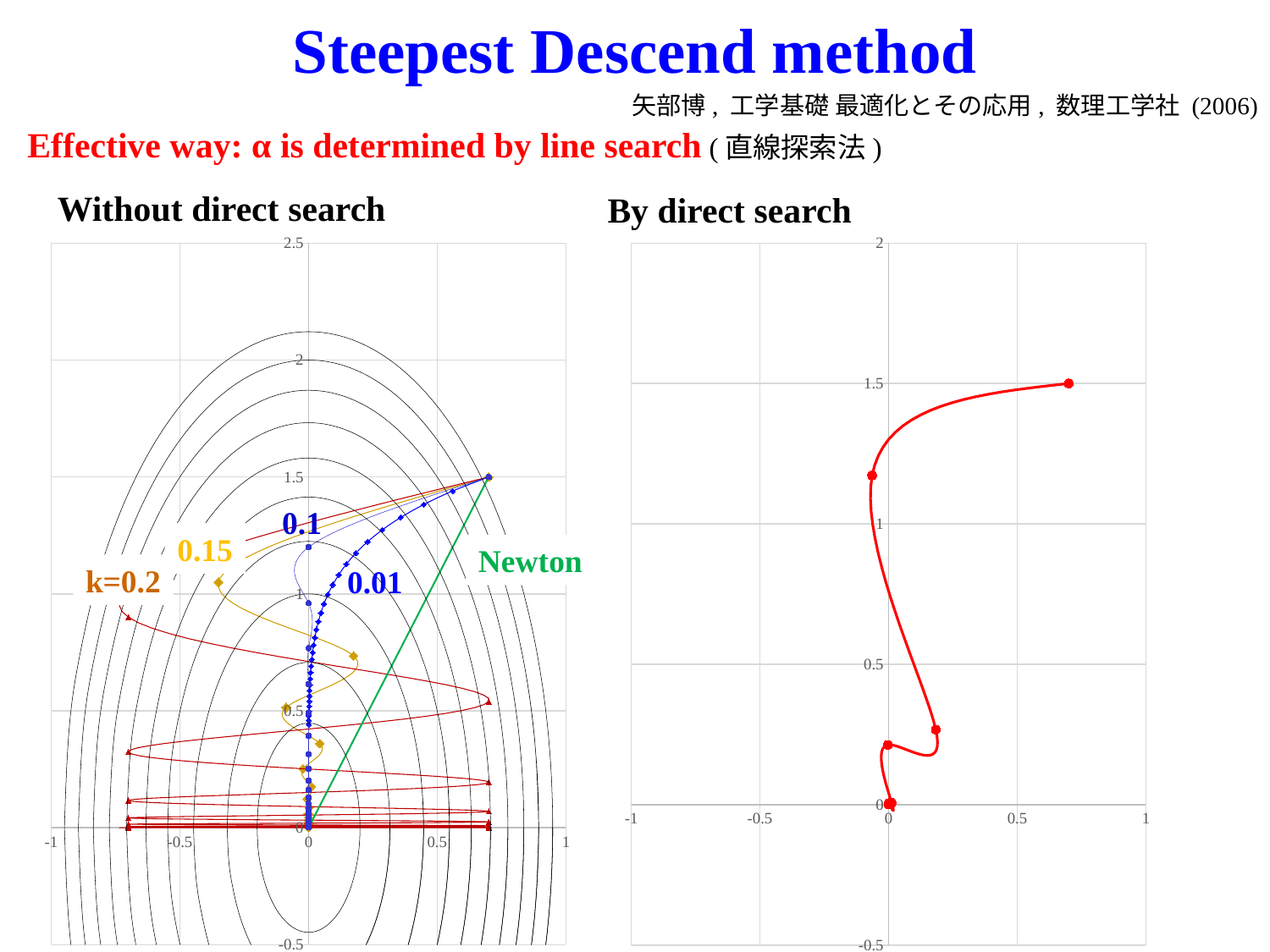

Steepest Descend method
矢部博, 工学基礎 最適化とその応用, 数理工学社 (2006)
Effective way: α is determined by line search (直線探索法)
Without direct search
By direct search

### Chart

| Category | y | y |
|---|---|---|

### Chart

| Category | y | y | y | y | y | y |
|---|---|---|---|---|---|---|
0.1
0.15
Newton
k=0.2
0.01